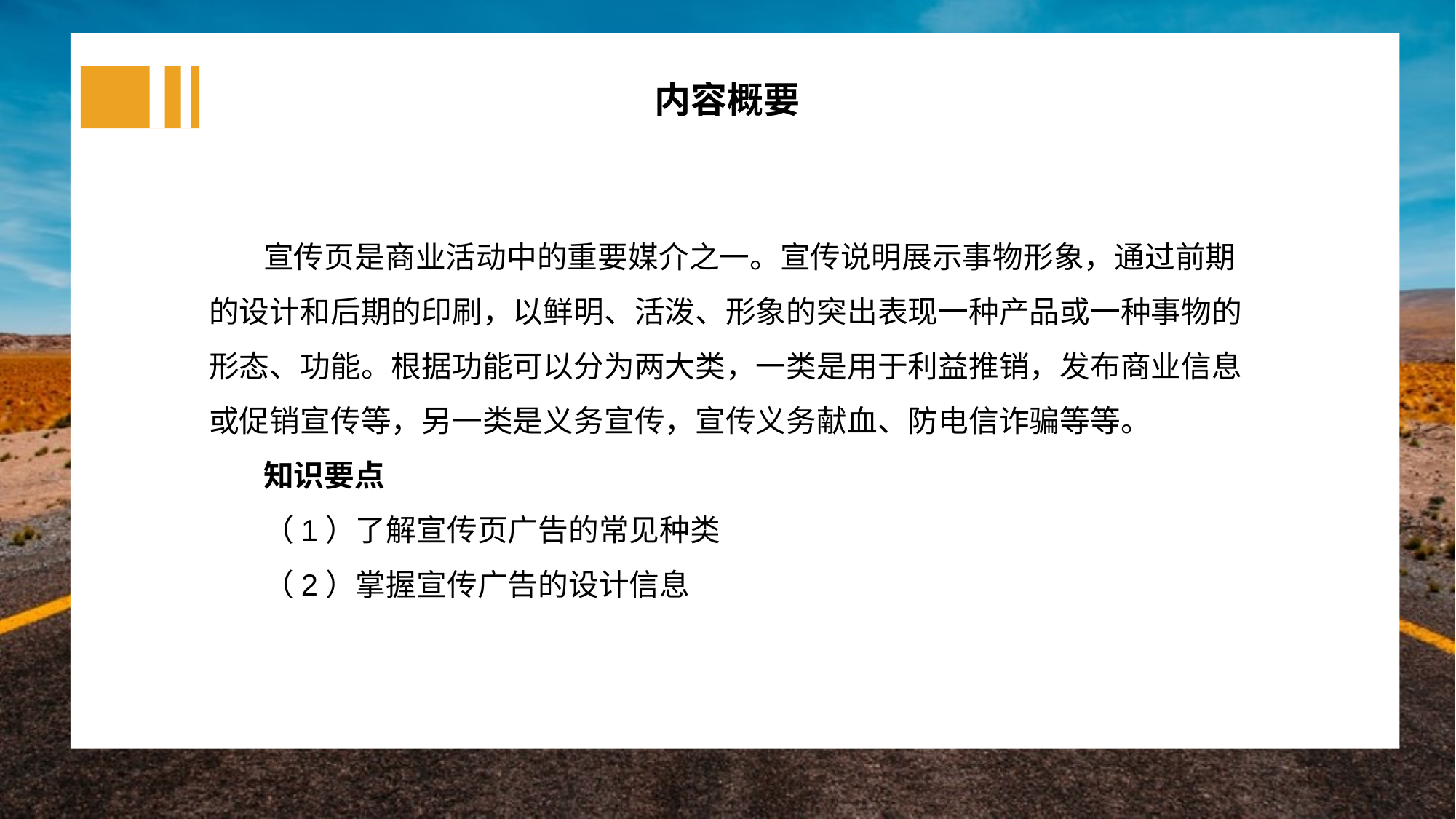

内容概要
宣传页是商业活动中的重要媒介之一。宣传说明展示事物形象，通过前期的设计和后期的印刷，以鲜明、活泼、形象的突出表现一种产品或一种事物的形态、功能。根据功能可以分为两大类，一类是用于利益推销，发布商业信息或促销宣传等，另一类是义务宣传，宣传义务献血、防电信诈骗等等。
知识要点
（1）了解宣传页广告的常见种类
（2）掌握宣传广告的设计信息